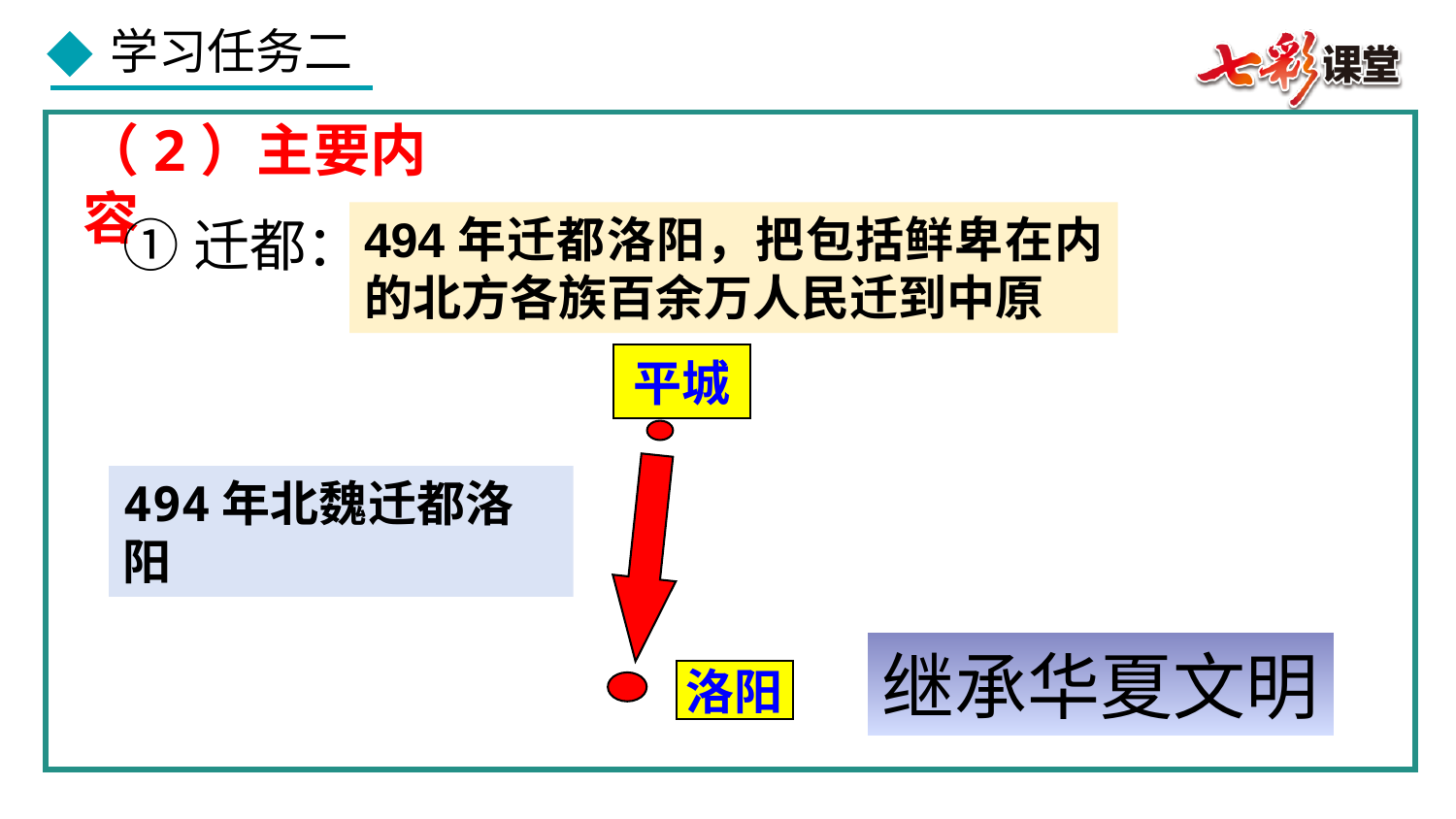

（2）主要内容
494年迁都洛阳，把包括鲜卑在内的北方各族百余万人民迁到中原
①迁都：
平城

494年北魏迁都洛阳
继承华夏文明
洛阳